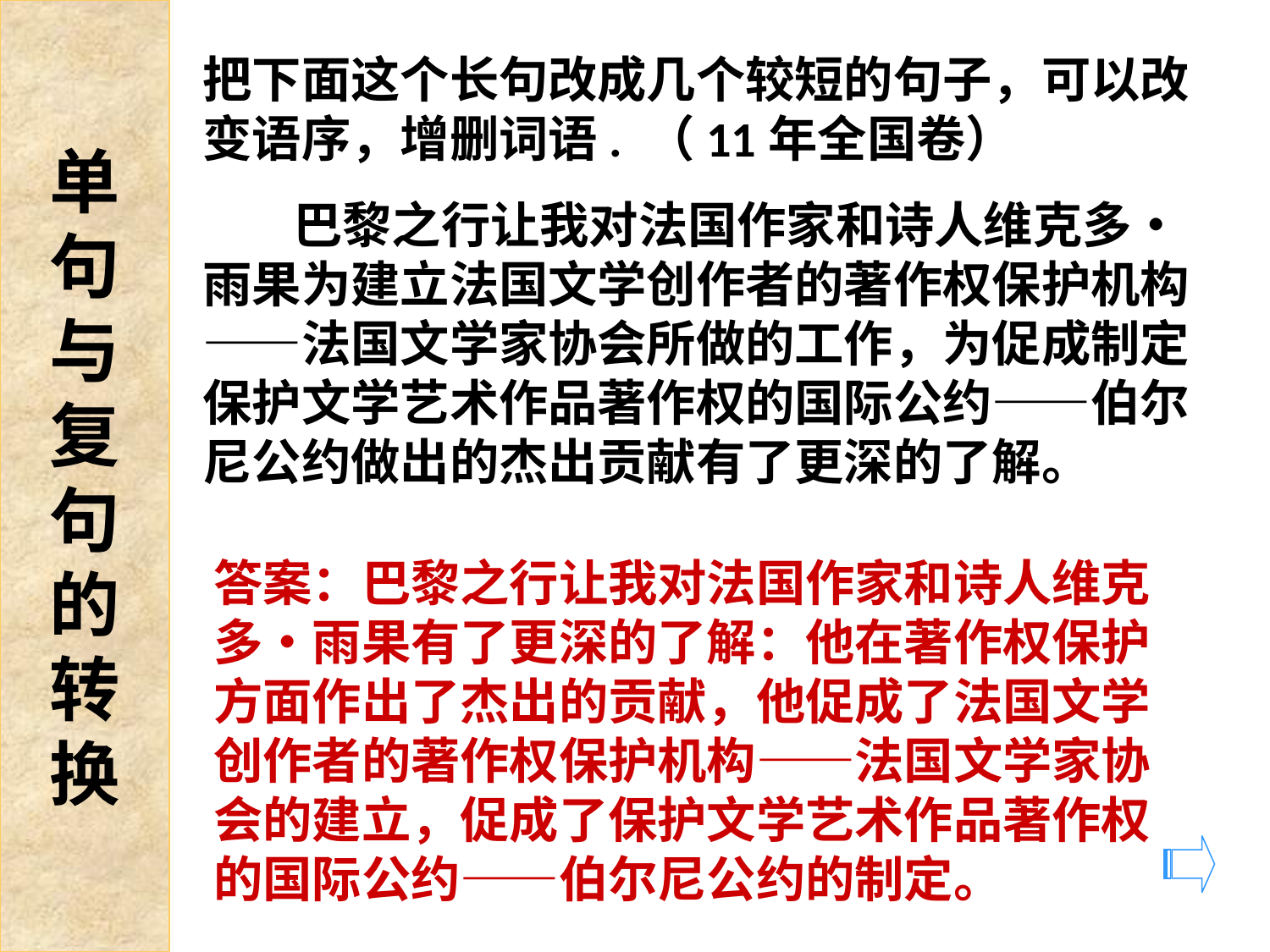

单
句
与
复
句
的
转
换
把下面这个长句改成几个较短的句子，可以改变语序，增删词语. （11年全国卷）
       巴黎之行让我对法国作家和诗人维克多•雨果为建立法国文学创作者的著作权保护机构——法国文学家协会所做的工作，为促成制定保护文学艺术作品著作权的国际公约——伯尔尼公约做出的杰出贡献有了更深的了解。
答案：巴黎之行让我对法国作家和诗人维克多•雨果有了更深的了解：他在著作权保护方面作出了杰出的贡献，他促成了法国文学创作者的著作权保护机构——法国文学家协会的建立，促成了保护文学艺术作品著作权的国际公约——伯尔尼公约的制定。